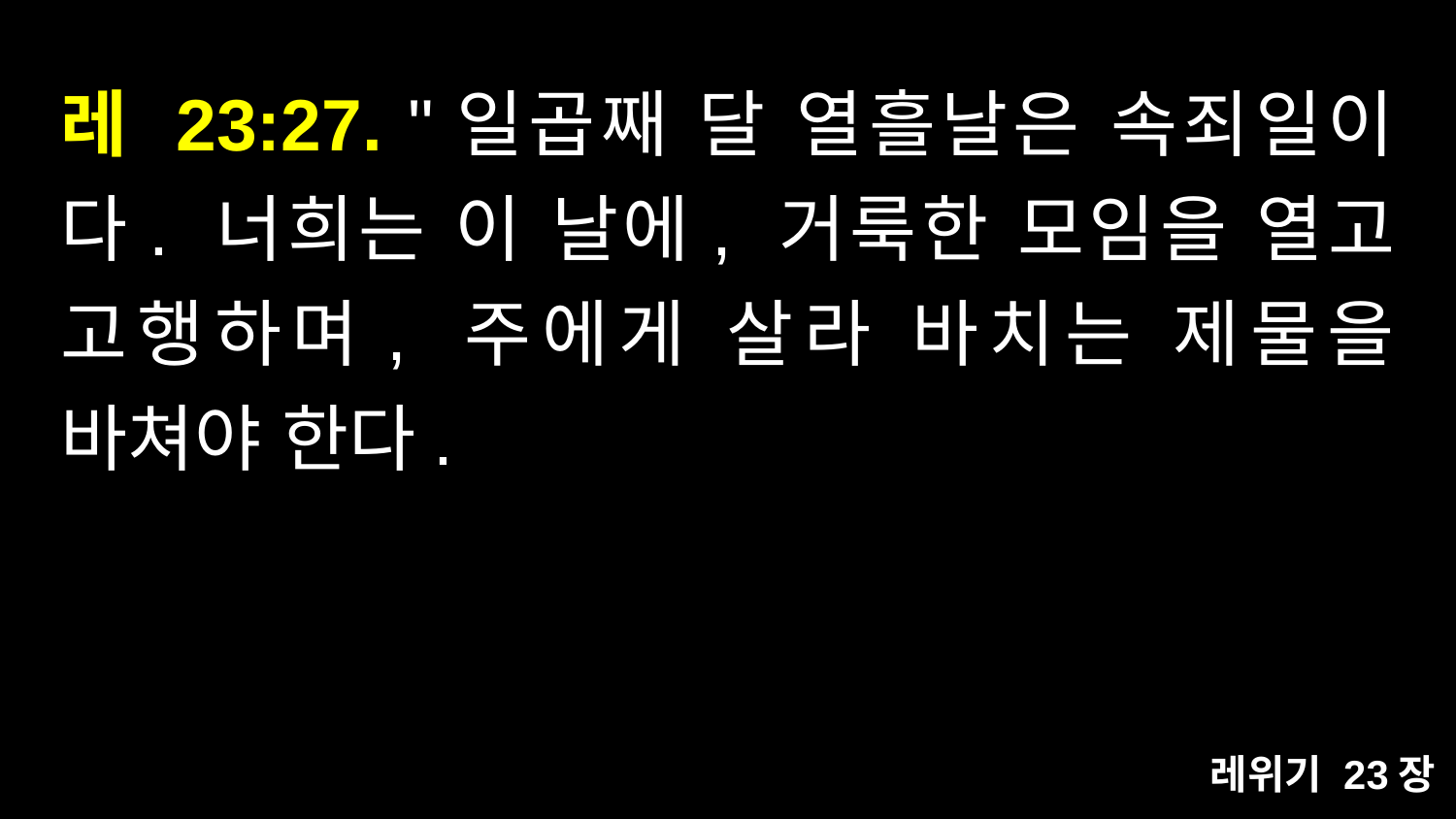

# 레 23:27. "일곱째 달 열흘날은 속죄일이다. 너희는 이 날에, 거룩한 모임을 열고 고행하며, 주에게 살라 바치는 제물을 바쳐야 한다.
레위기 23장